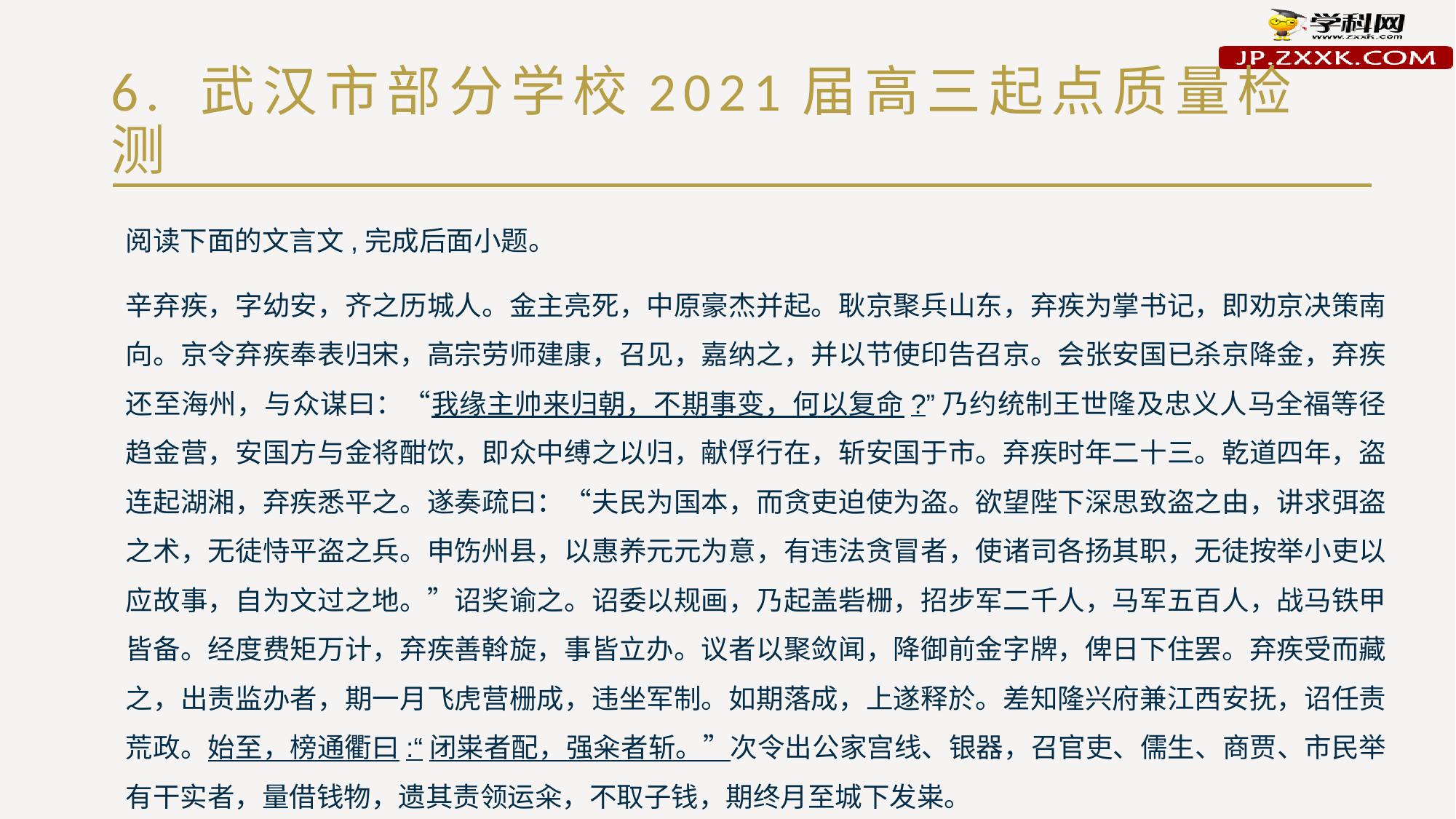

# 6. 武汉市部分学校2021届高三起点质量检测
阅读下面的文言文,完成后面小题。
辛弃疾，字幼安，齐之历城人。金主亮死，中原豪杰并起。耿京聚兵山东，弃疾为掌书记，即劝京决策南向。京令弃疾奉表归宋，高宗劳师建康，召见，嘉纳之，并以节使印告召京。会张安国已杀京降金，弃疾还至海州，与众谋曰：“我缘主帅来归朝，不期事变，何以复命?”乃约统制王世隆及忠义人马全福等径趋金营，安国方与金将酣饮，即众中缚之以归，献俘行在，斩安国于市。弃疾时年二十三。乾道四年，盗连起湖湘，弃疾悉平之。遂奏疏曰：“夫民为国本，而贪吏迫使为盗。欲望陛下深思致盗之由，讲求弭盗之术，无徒恃平盗之兵。申饬州县，以惠养元元为意，有违法贪冒者，使诸司各扬其职，无徒按举小吏以应故事，自为文过之地。”诏奖谕之。诏委以规画，乃起盖砦栅，招步军二千人，马军五百人，战马铁甲皆备。经度费矩万计，弃疾善斡旋，事皆立办。议者以聚敛闻，降御前金字牌，俾日下住罢。弃疾受而藏之，出责监办者，期一月飞虎营栅成，违坐军制。如期落成，上遂释於。差知隆兴府兼江西安抚，诏任责荒政。始至，榜通衢曰:“闭粜者配，强籴者斩。”次令出公家宫线、银器，召官吏、儒生、商贾、市民举有干实者，量借钱物，遗其责领运籴，不取子钱，期终月至城下发粜。